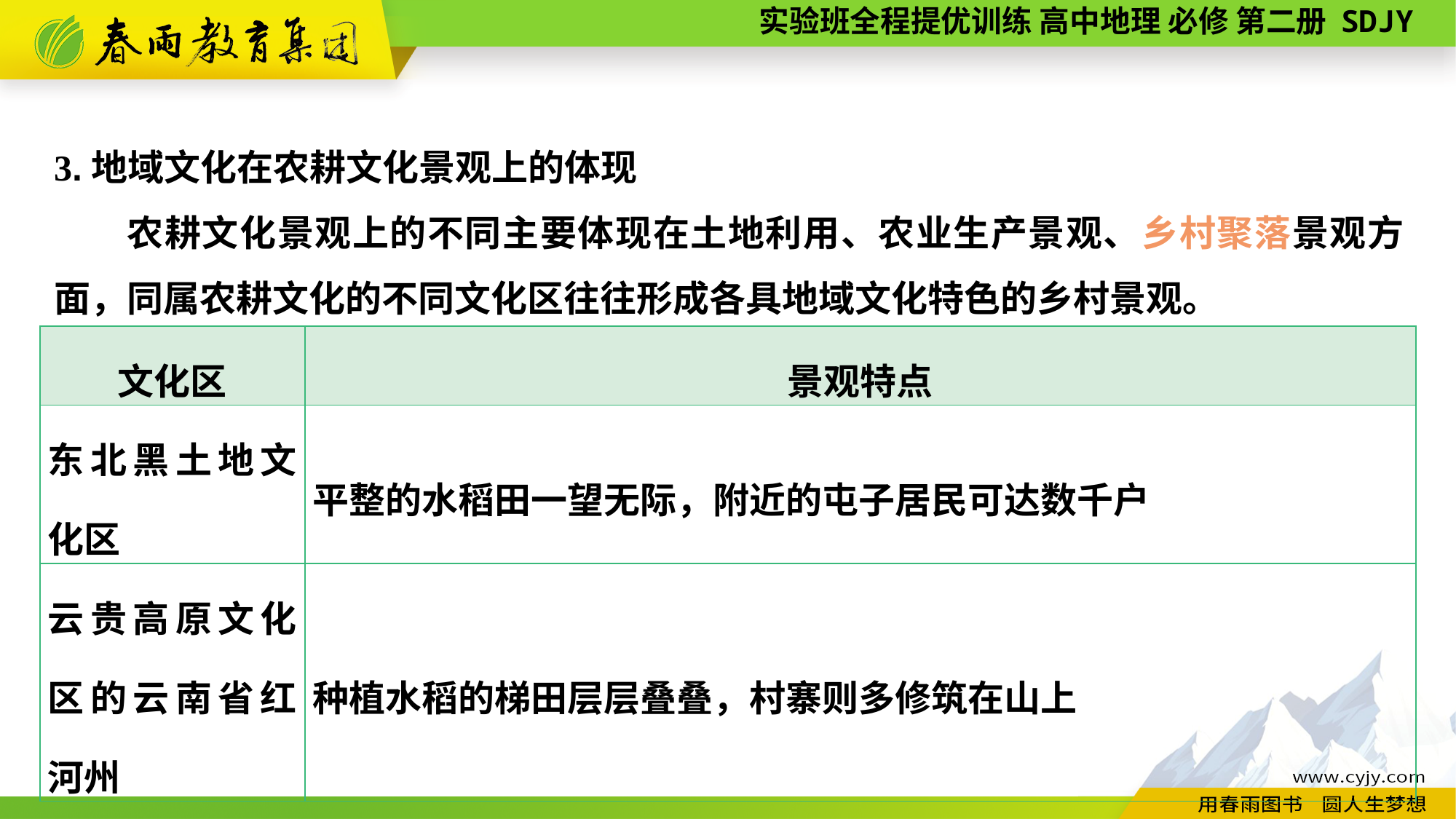

3.地域文化在农耕文化景观上的体现
农耕文化景观上的不同主要体现在土地利用、农业生产景观、乡村聚落景观方面，同属农耕文化的不同文化区往往形成各具地域文化特色的乡村景观。
| 文化区 | 景观特点 |
| --- | --- |
| 东北黑土地文化区 | 平整的水稻田一望无际，附近的屯子居民可达数千户 |
| 云贵高原文化区的云南省红河州 | 种植水稻的梯田层层叠叠，村寨则多修筑在山上 |